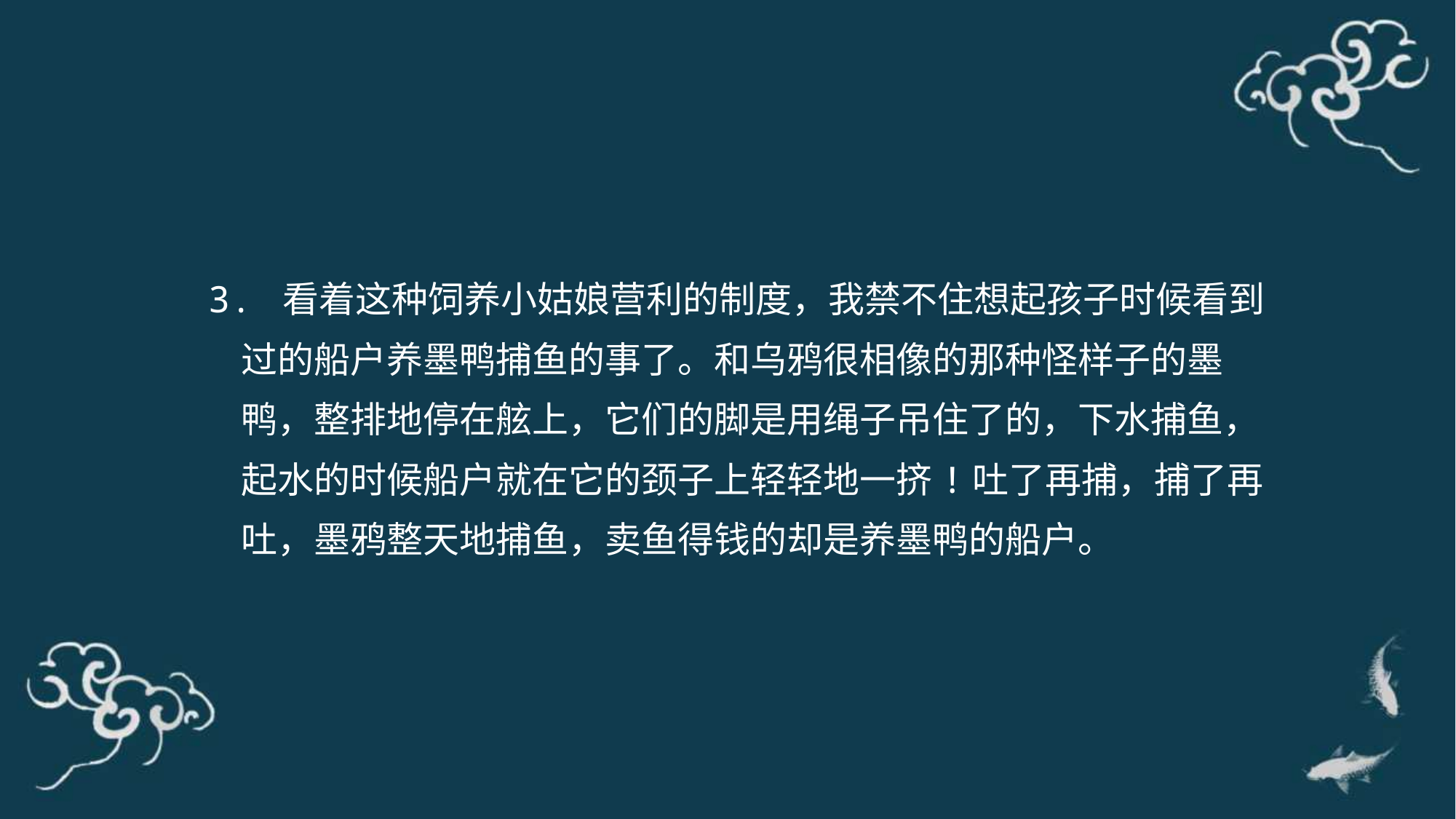

3. 看着这种饲养小姑娘营利的制度，我禁不住想起孩子时候看到
   过的船户养墨鸭捕鱼的事了。和乌鸦很相像的那种怪样子的墨
   鸭，整排地停在舷上，它们的脚是用绳子吊住了的，下水捕鱼，
   起水的时候船户就在它的颈子上轻轻地一挤!吐了再捕，捕了再
   吐，墨鸦整天地捕鱼，卖鱼得钱的却是养墨鸭的船户。